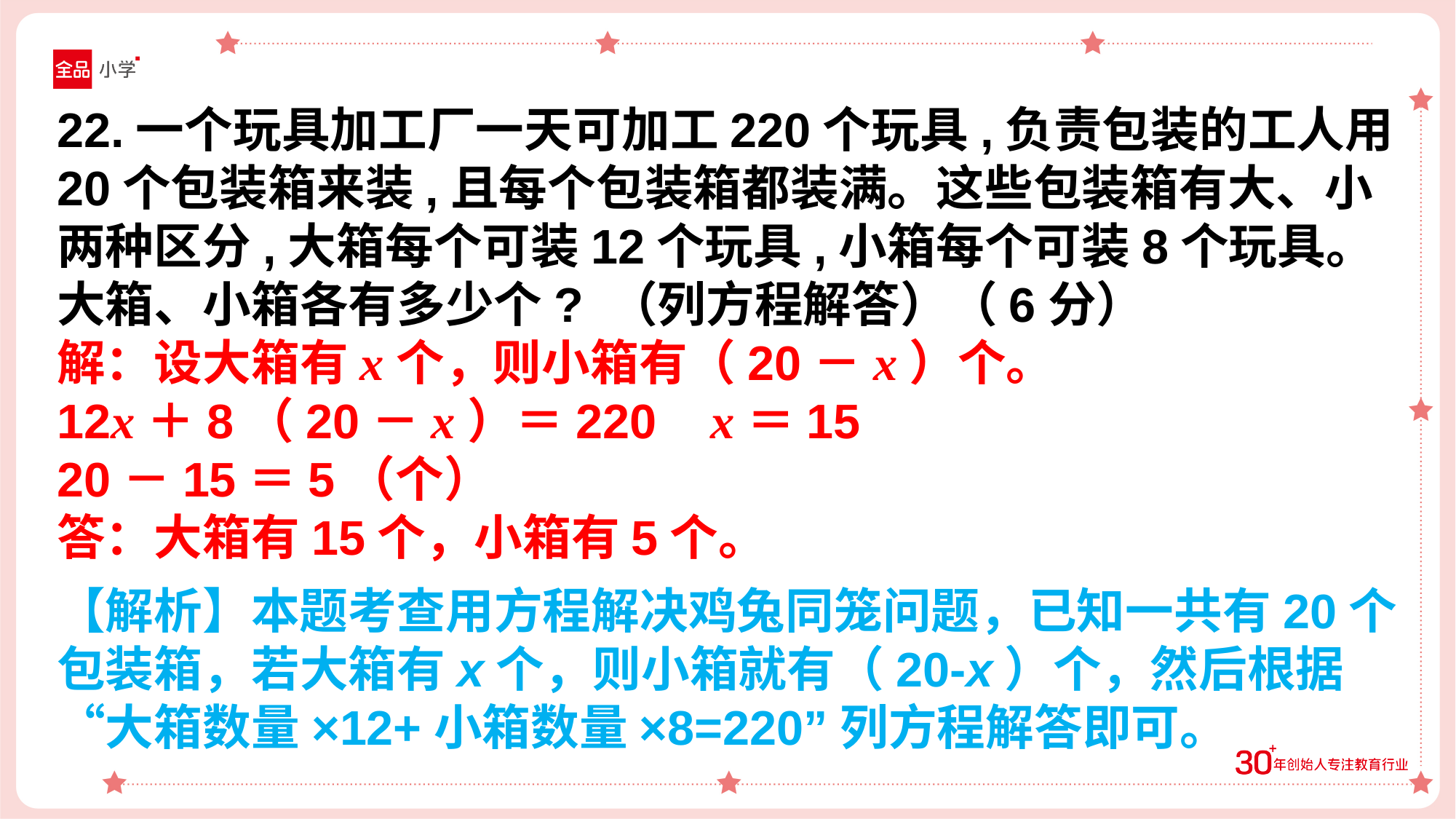

22.一个玩具加工厂一天可加工220个玩具,负责包装的工人用20个包装箱来装,且每个包装箱都装满。这些包装箱有大、小两种区分,大箱每个可装12个玩具,小箱每个可装8个玩具。大箱、小箱各有多少个? （列方程解答）（6分）
解：设大箱有x个，则小箱有（20－x）个。
12x＋8（20－x）＝220    x＝15
20－15＝5（个）
答：大箱有15个，小箱有5个。
【解析】本题考查用方程解决鸡兔同笼问题，已知一共有20个包装箱，若大箱有x个，则小箱就有（20-x）个，然后根据“大箱数量×12+小箱数量×8=220”列方程解答即可。